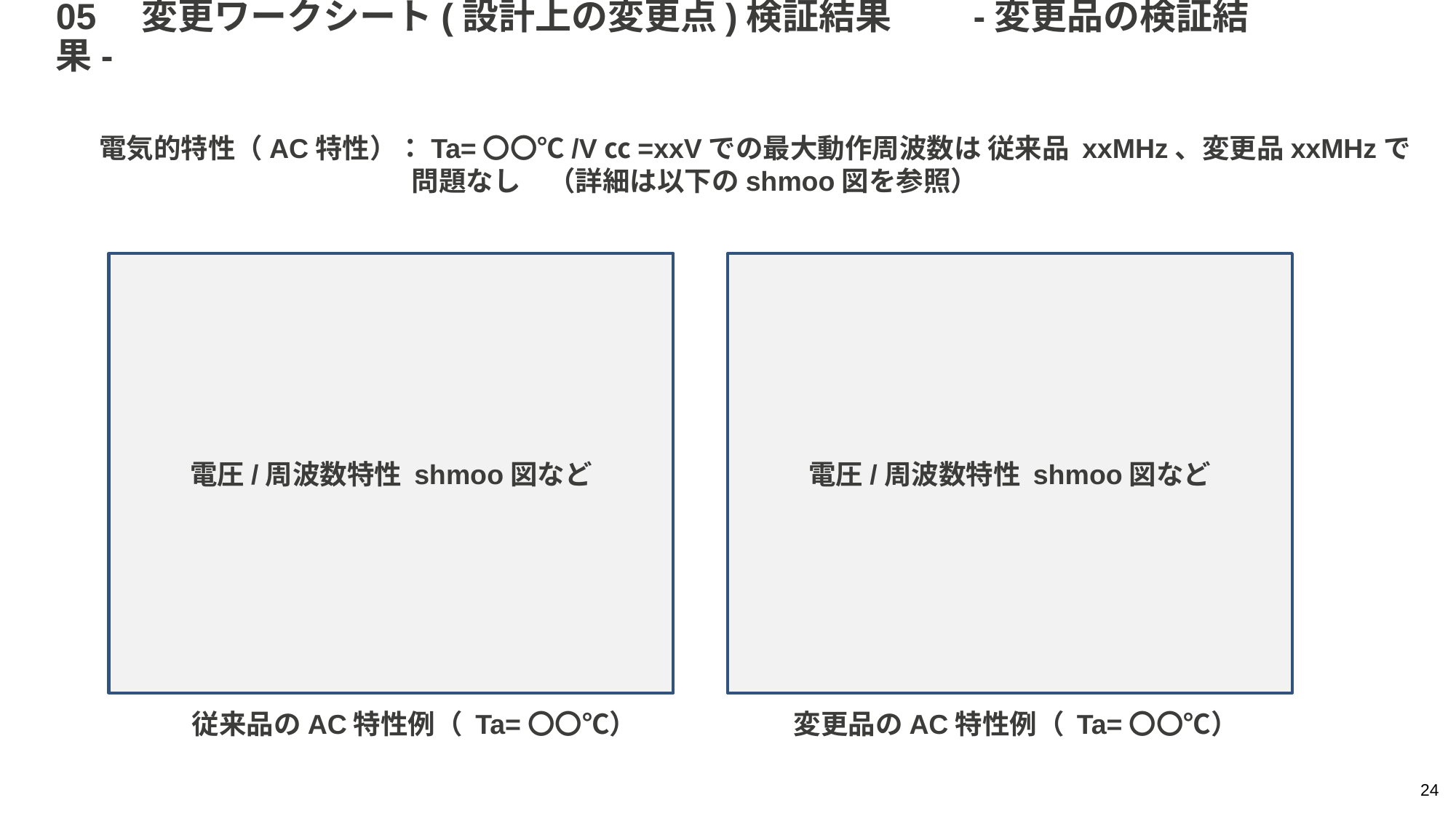

# 05　変更ワークシート(設計上の変更点)検証結果　　-変更品の検証結果-
電気的特性（AC特性）：Ta=〇〇℃/V㏄=xxVでの最大動作周波数は 従来品 xxMHz、変更品xxMHzで
　　　　　　　　　　  　問題なし　（詳細は以下のshmoo図を参照）

電圧/周波数特性 shmoo図など
電圧/周波数特性 shmoo図など
従来品のAC特性例（ Ta=〇〇℃）
変更品のAC特性例（ Ta=〇〇℃）